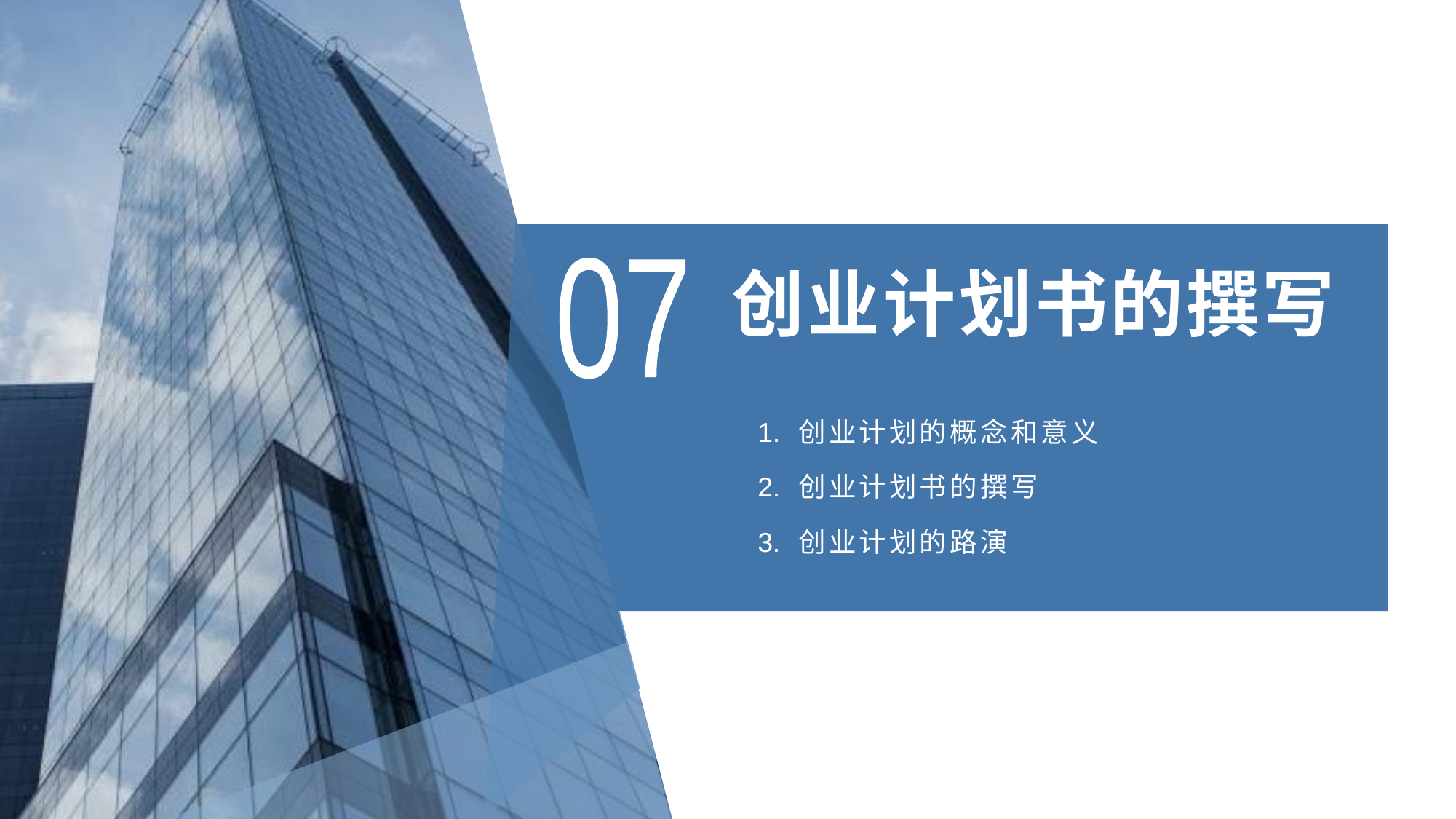

# 创业计划书的撰写
07
创业计划的概念和意义
创业计划书的撰写
创业计划的路演